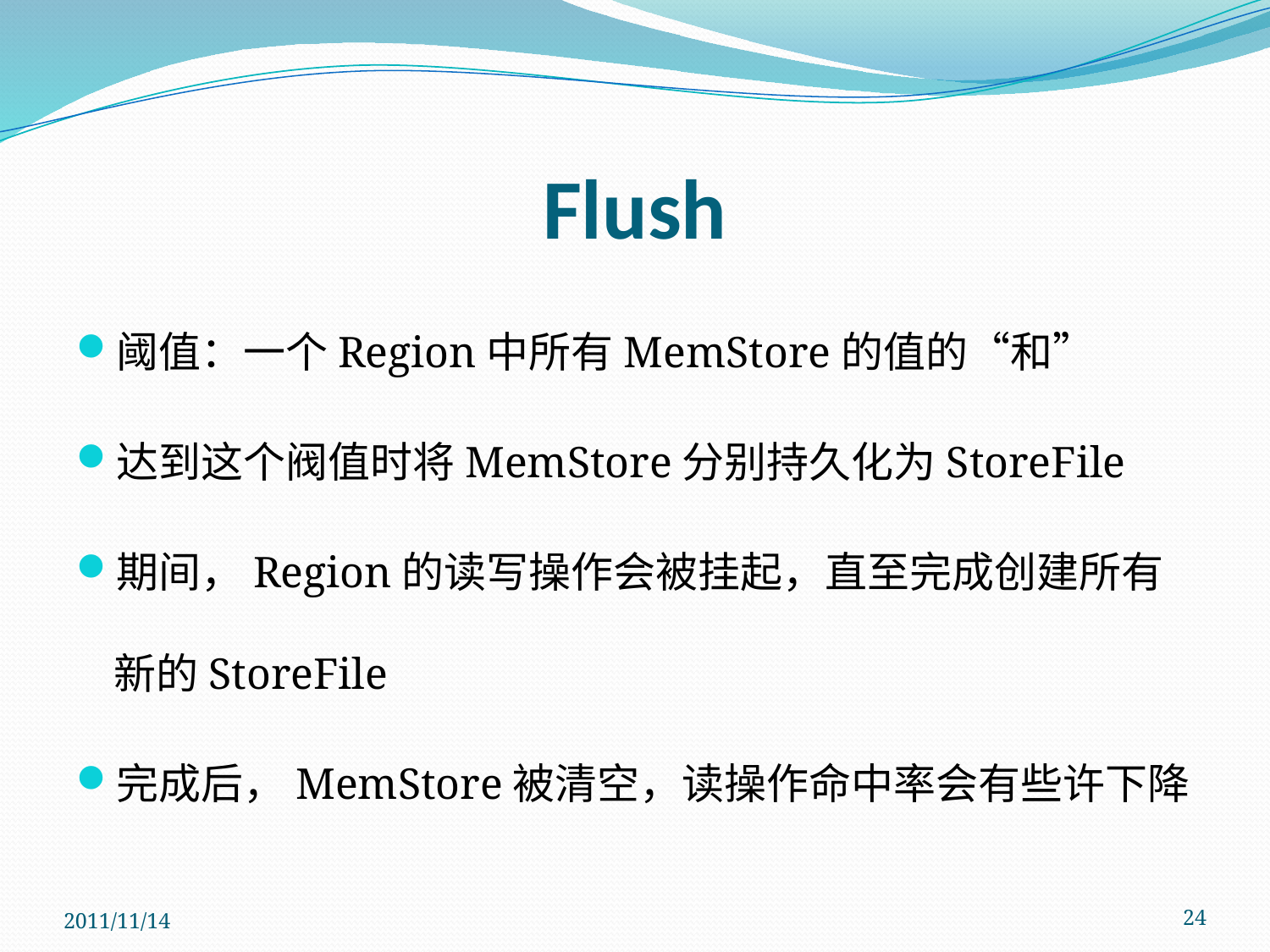

# Flush
阈值：一个Region中所有MemStore的值的“和”
达到这个阀值时将MemStore分别持久化为StoreFile
期间，Region的读写操作会被挂起，直至完成创建所有新的StoreFile
完成后，MemStore被清空，读操作命中率会有些许下降
2011/11/14
24